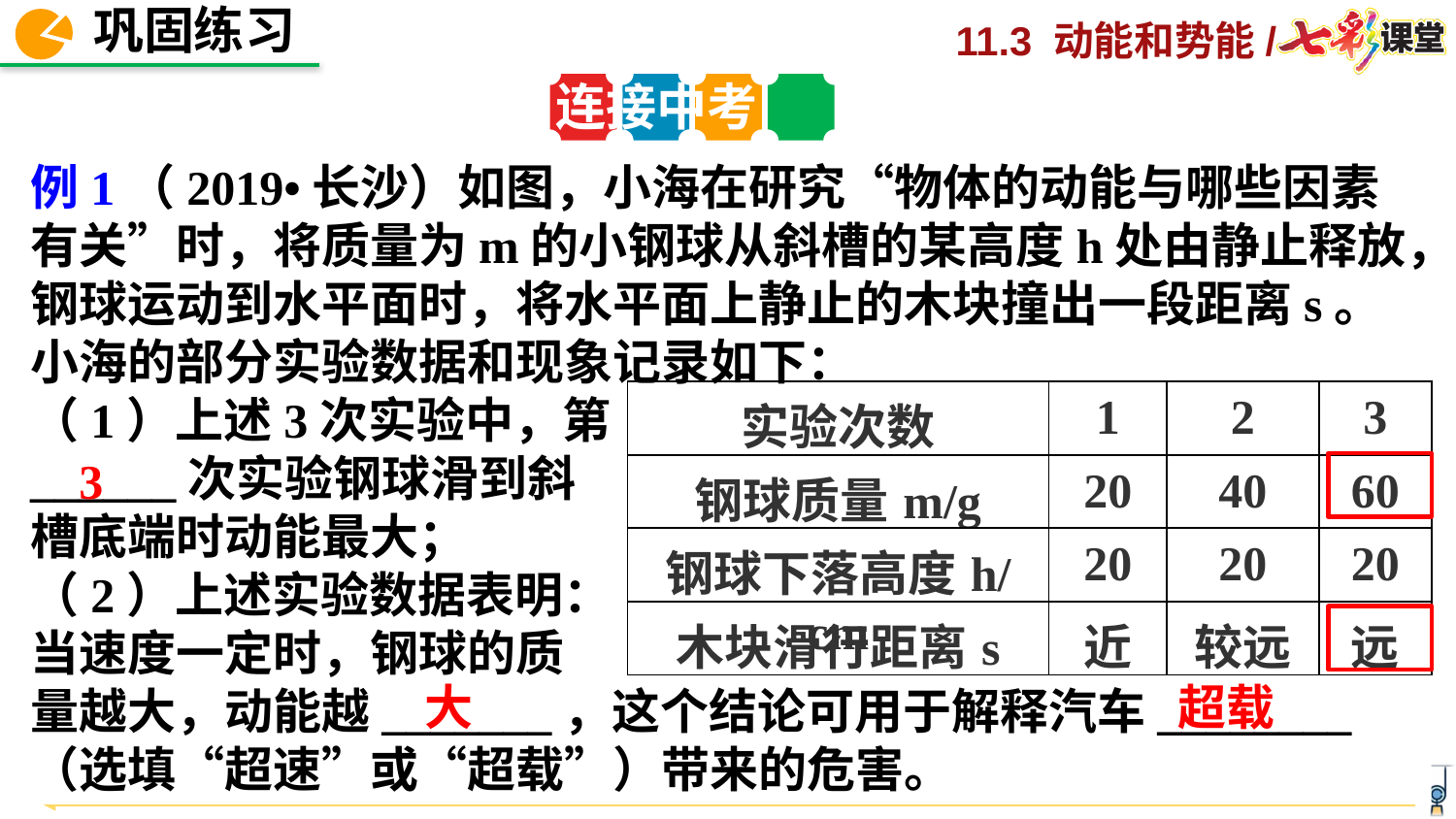

连接中考

例1（2019•长沙）如图，小海在研究“物体的动能与哪些因素有关”时，将质量为m的小钢球从斜槽的某高度h处由静止释放，钢球运动到水平面时，将水平面上静止的木块撞出一段距离s。小海的部分实验数据和现象记录如下：
（1）上述3次实验中，第
______次实验钢球滑到斜
槽底端时动能最大；
（2）上述实验数据表明：
当速度一定时，钢球的质
量越大，动能越_______，这个结论可用于解释汽车________（选填“超速”或“超载”）带来的危害。
| 实验次数 | 1 | 2 | 3 |
| --- | --- | --- | --- |
| 钢球质量m/g | 20 | 40 | 60 |
| 钢球下落高度h/cm | 20 | 20 | 20 |
| 木块滑行距离s | 近 | 较远 | 远 |
3

大
超载